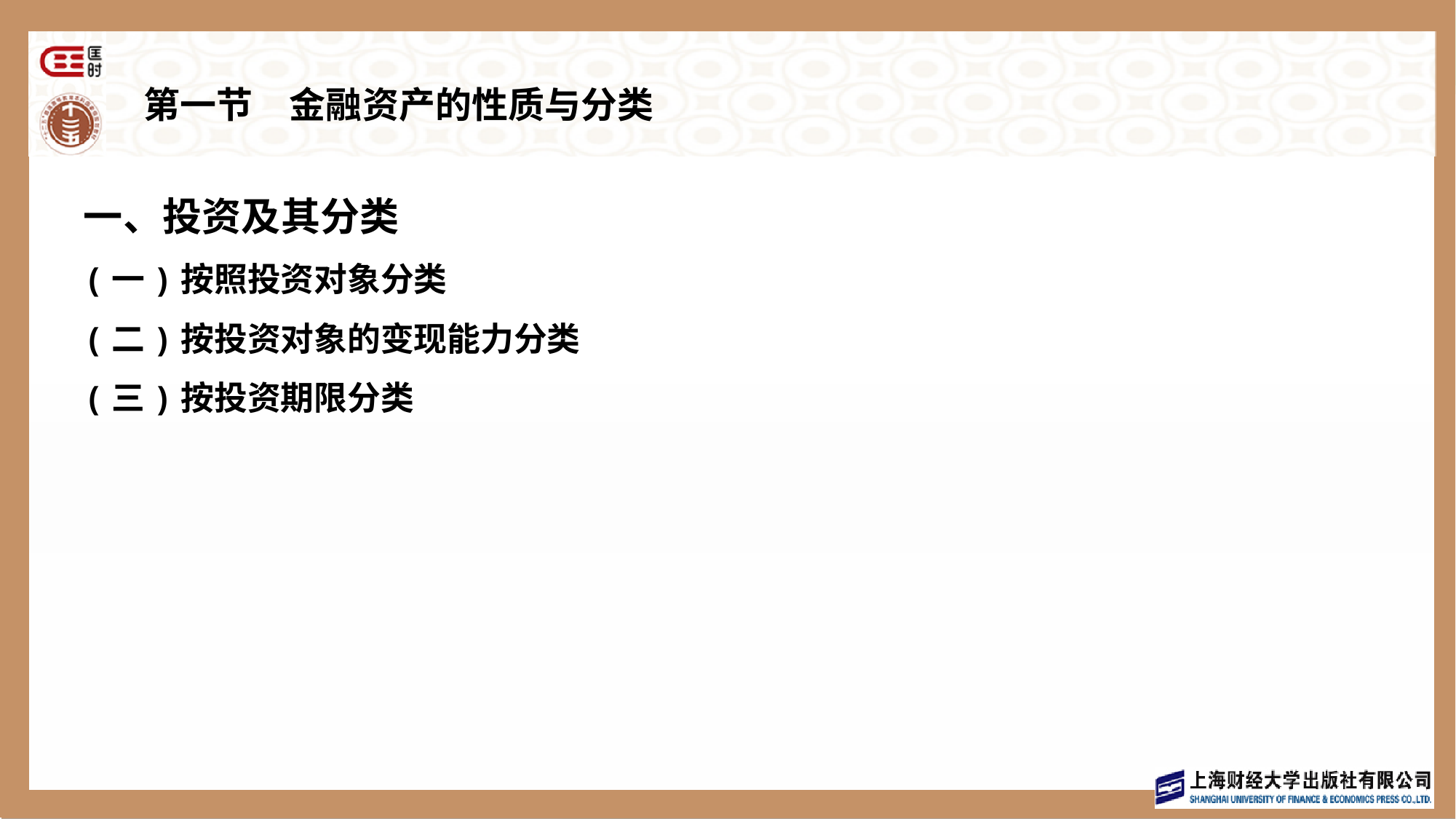

# 第一节　金融资产的性质与分类
一、投资及其分类
(一)按照投资对象分类
(二)按投资对象的变现能力分类
(三)按投资期限分类